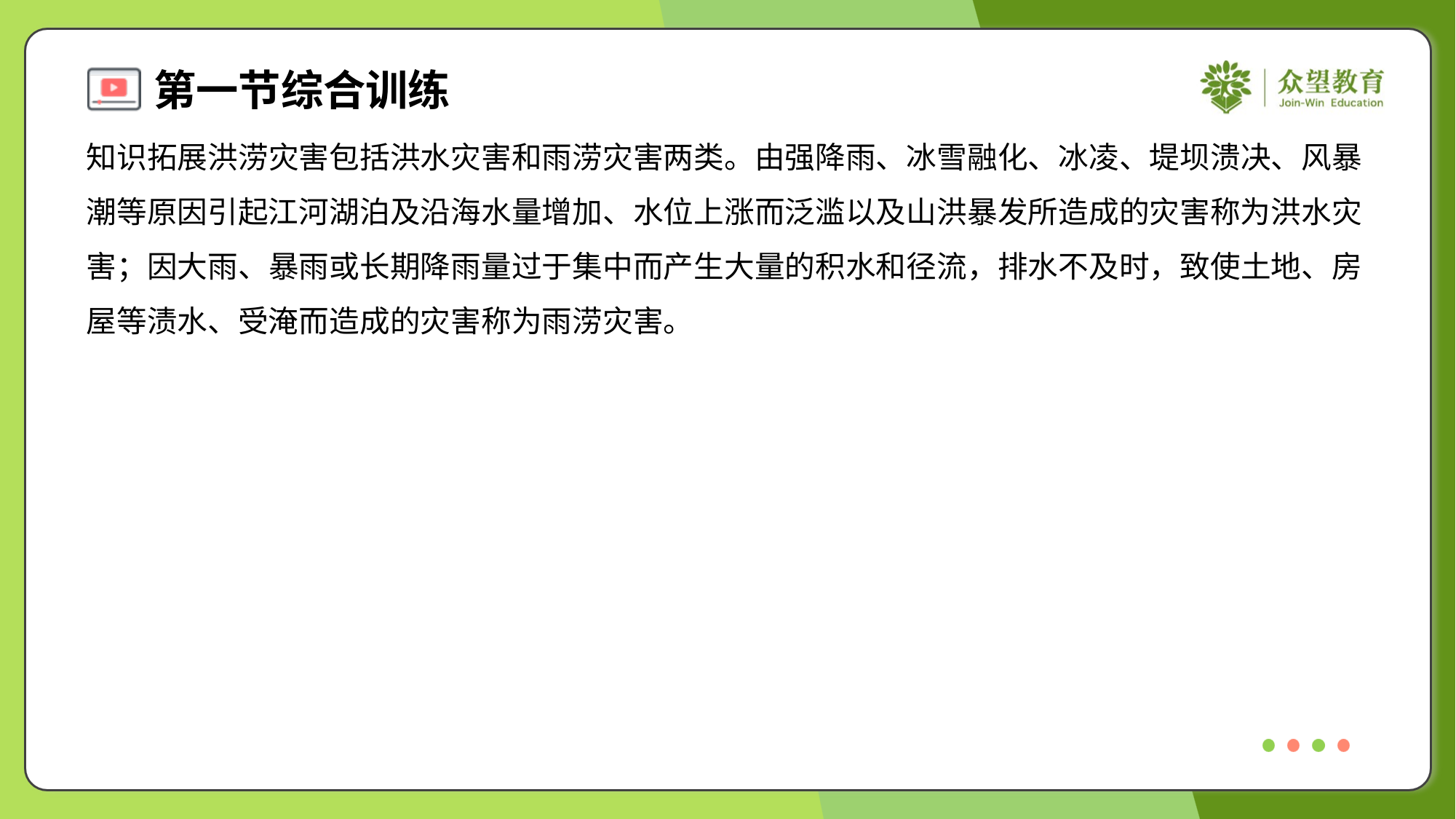

知识拓展洪涝灾害包括洪水灾害和雨涝灾害两类。由强降雨、冰雪融化、冰凌、堤坝溃决、风暴
潮等原因引起江河湖泊及沿海水量增加、水位上涨而泛滥以及山洪暴发所造成的灾害称为洪水灾
害；因大雨、暴雨或长期降雨量过于集中而产生大量的积水和径流，排水不及时，致使土地、房
屋等渍水、受淹而造成的灾害称为雨涝灾害。